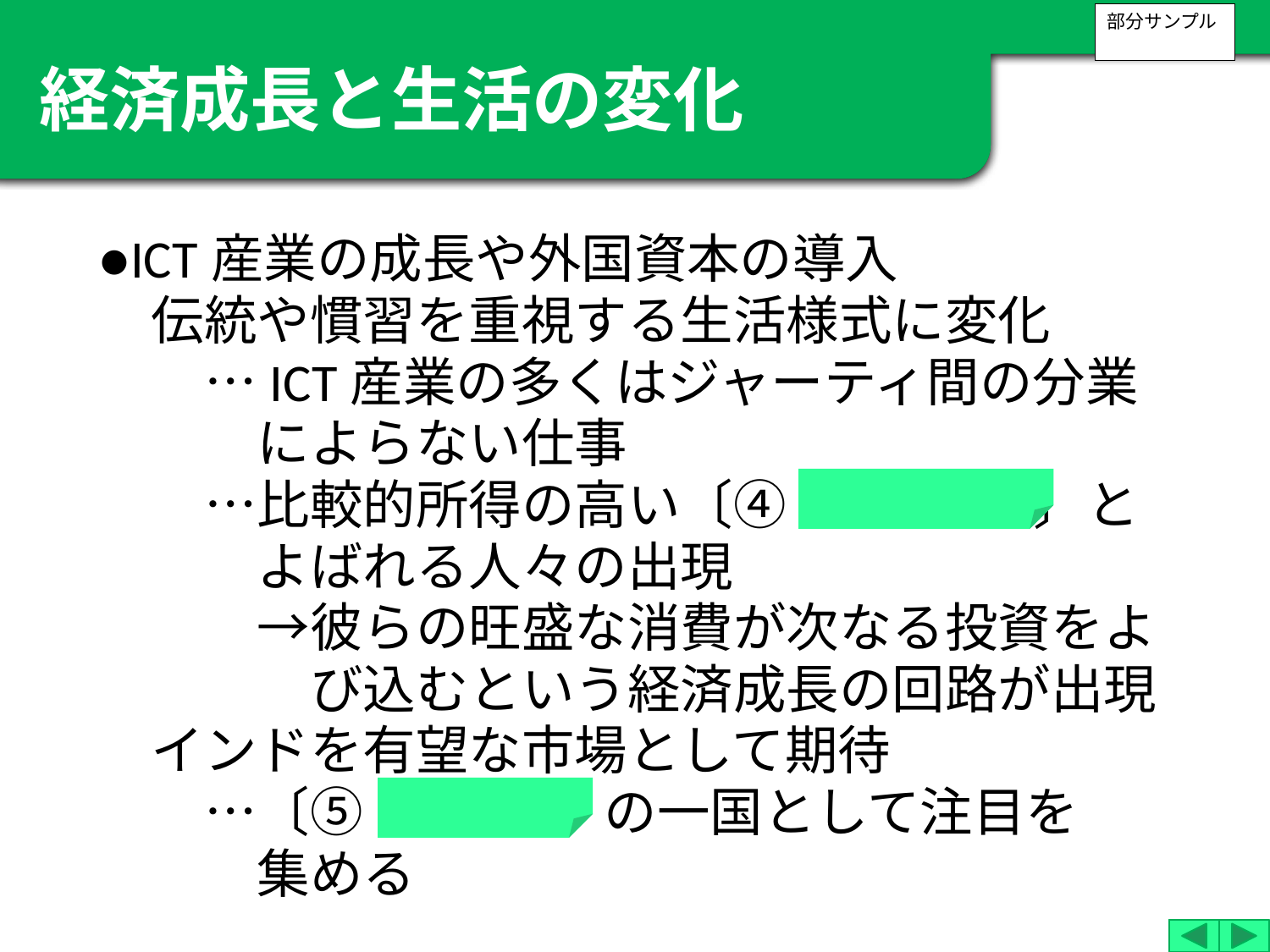

部分サンプル
経済成長と生活の変化
●ICT産業の成長や外国資本の導入
　伝統や慣習を重視する生活様式に変化
　　…ICT産業の多くはジャーティ間の分業
　　　によらない仕事
　　…比較的所得の高い〔④ 新中間層  〕と
　　　よばれる人々の出現
　　　→彼らの旺盛な消費が次なる投資をよ
　　　　び込むという経済成長の回路が出現
　インドを有望な市場として期待
　　…〔⑤ BRICS  〕の一国として注目を
　　　集める